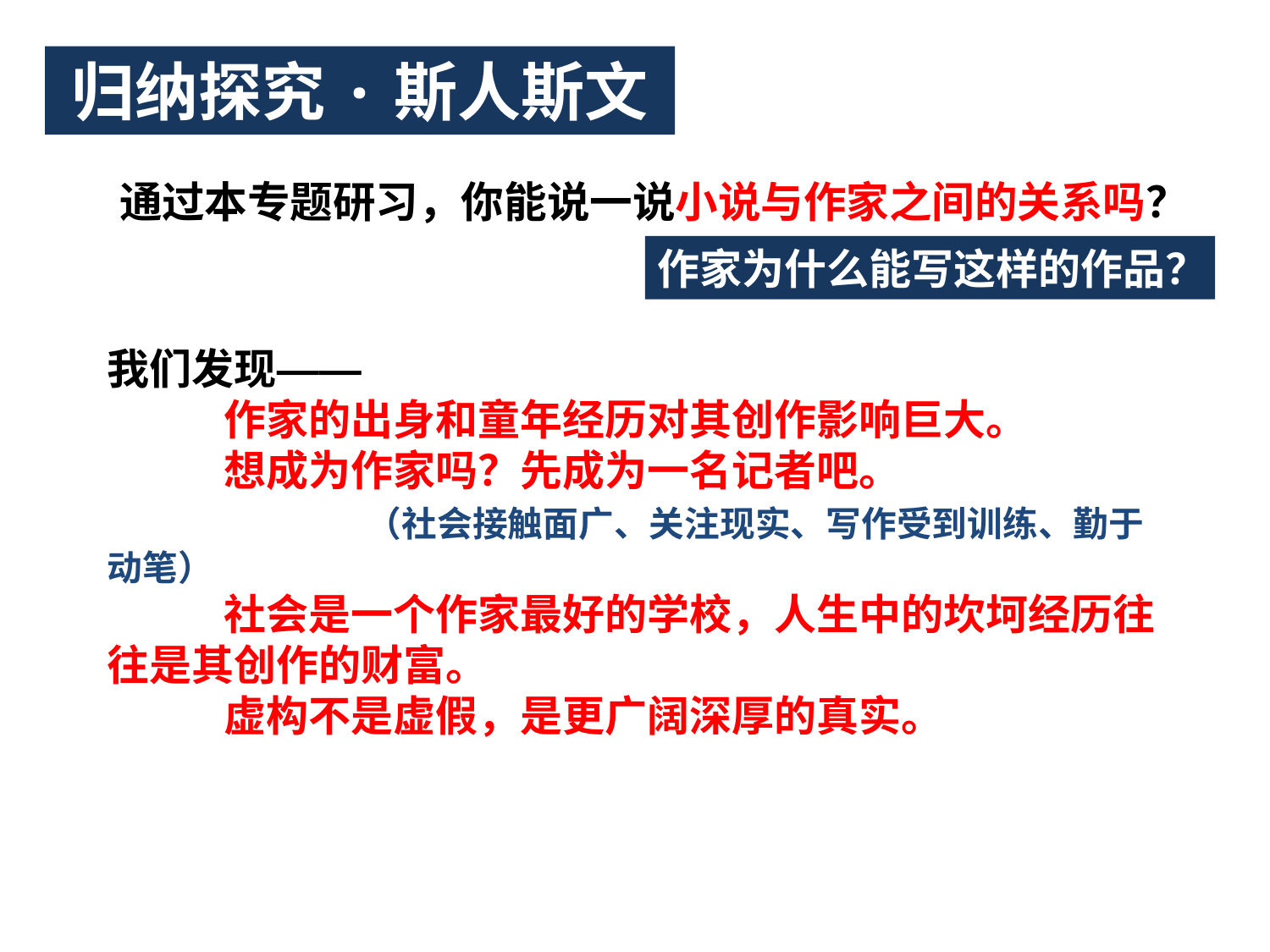

归纳探究·斯人斯文
# 通过本专题研习，你能说一说小说与作家之间的关系吗？
作家为什么能写这样的作品？
我们发现——
         作家的出身和童年经历对其创作影响巨大。
         想成为作家吗？先成为一名记者吧。
                     （社会接触面广、关注现实、写作受到训练、勤于动笔）
         社会是一个作家最好的学校，人生中的坎坷经历往往是其创作的财富。
         虚构不是虚假，是更广阔深厚的真实。